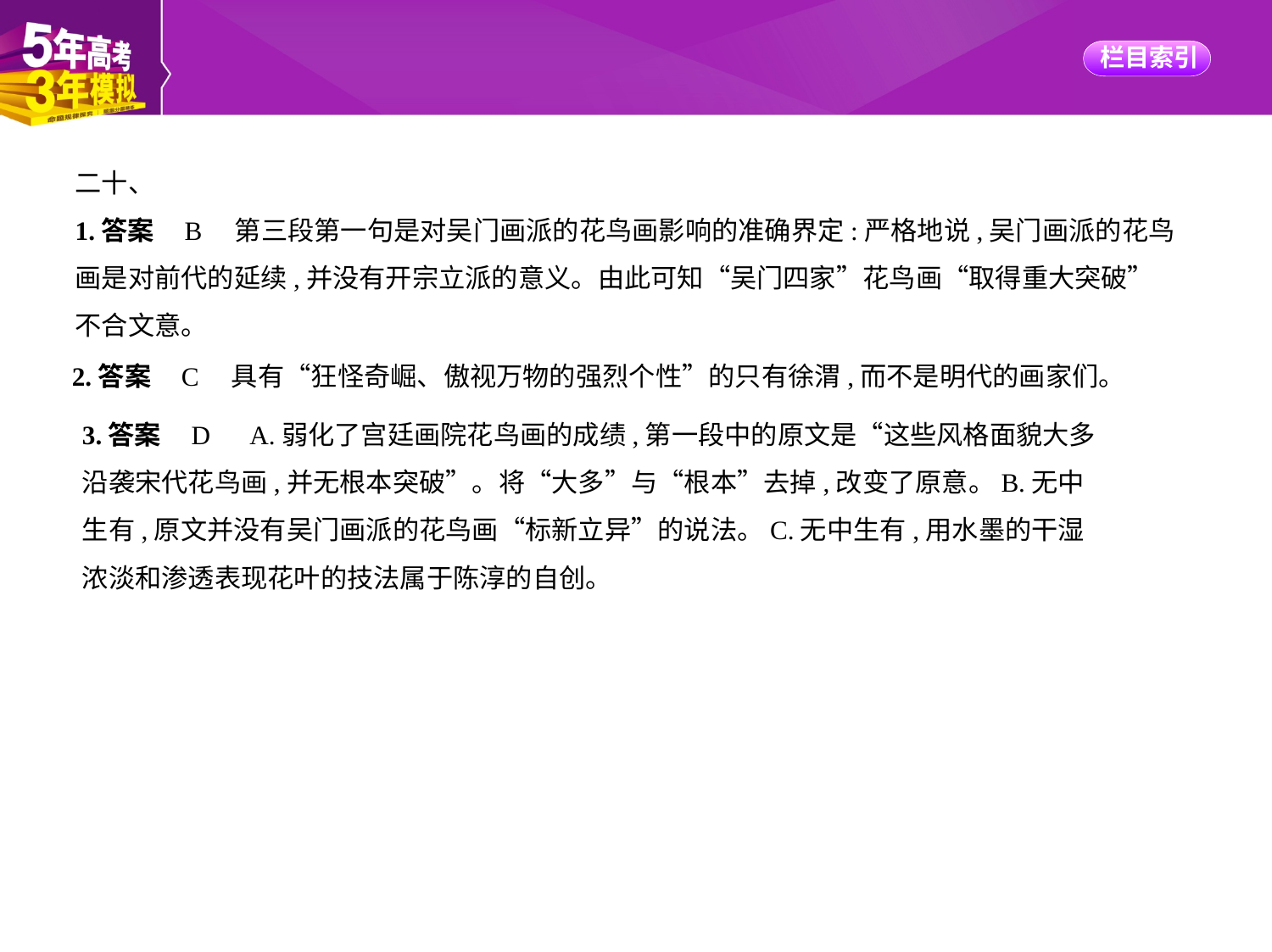

二十、
1.答案    B　第三段第一句是对吴门画派的花鸟画影响的准确界定:严格地说,吴门画派的花鸟
画是对前代的延续,并没有开宗立派的意义。由此可知“吴门四家”花鸟画“取得重大突破”
不合文意。
2.答案    C　具有“狂怪奇崛、傲视万物的强烈个性”的只有徐渭,而不是明代的画家们。
3.答案    D　A.弱化了宫廷画院花鸟画的成绩,第一段中的原文是“这些风格面貌大多沿袭宋代花鸟画,并无根本突破”。将“大多”与“根本”去掉,改变了原意。B.无中生有,原文并没有吴门画派的花鸟画“标新立异”的说法。C.无中生有,用水墨的干湿浓淡和渗透表现花叶的技法属于陈淳的自创。